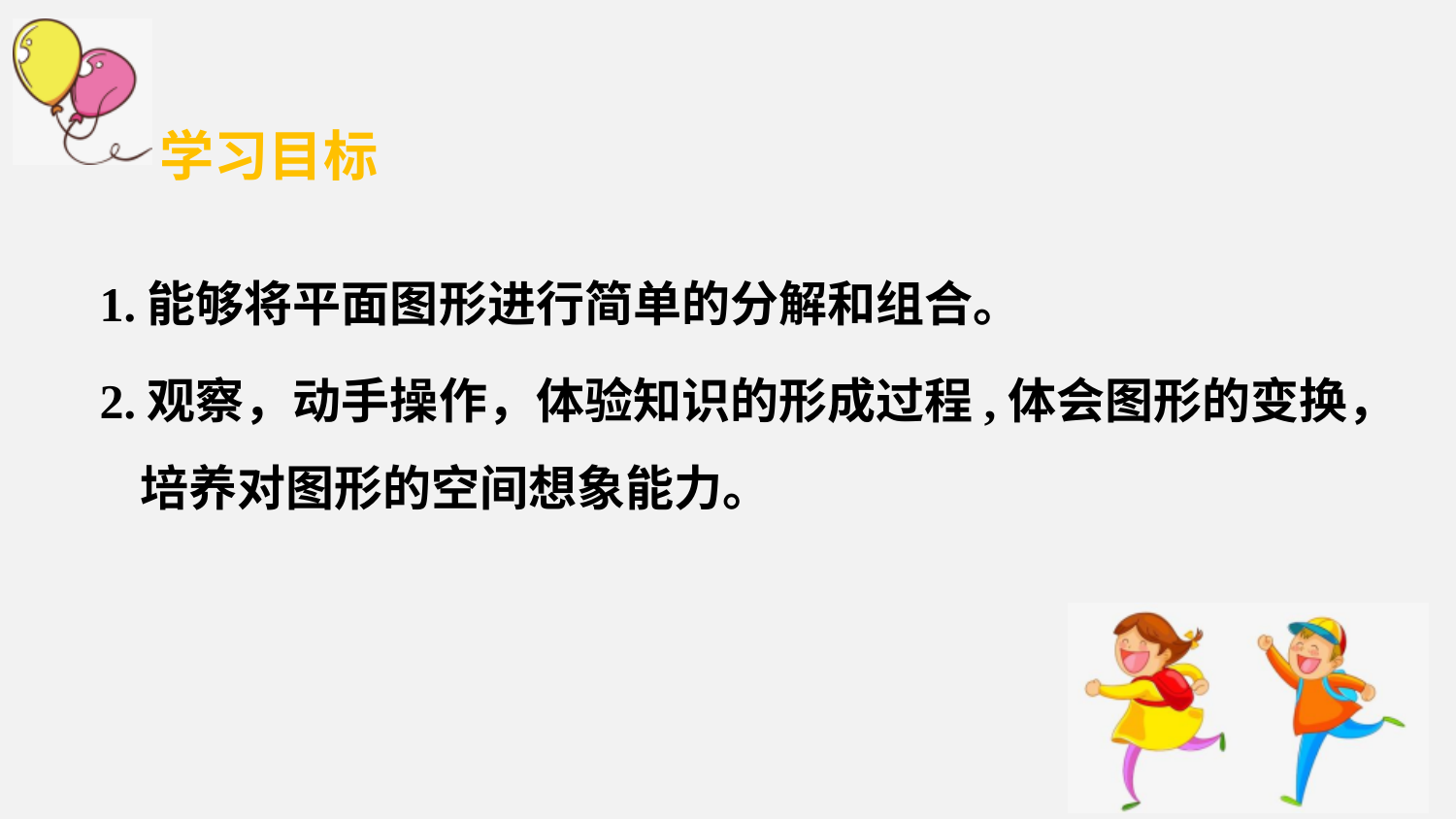

学习目标
1.能够将平面图形进行简单的分解和组合。
2.观察，动手操作，体验知识的形成过程,体会图形的变换，培养对图形的空间想象能力。